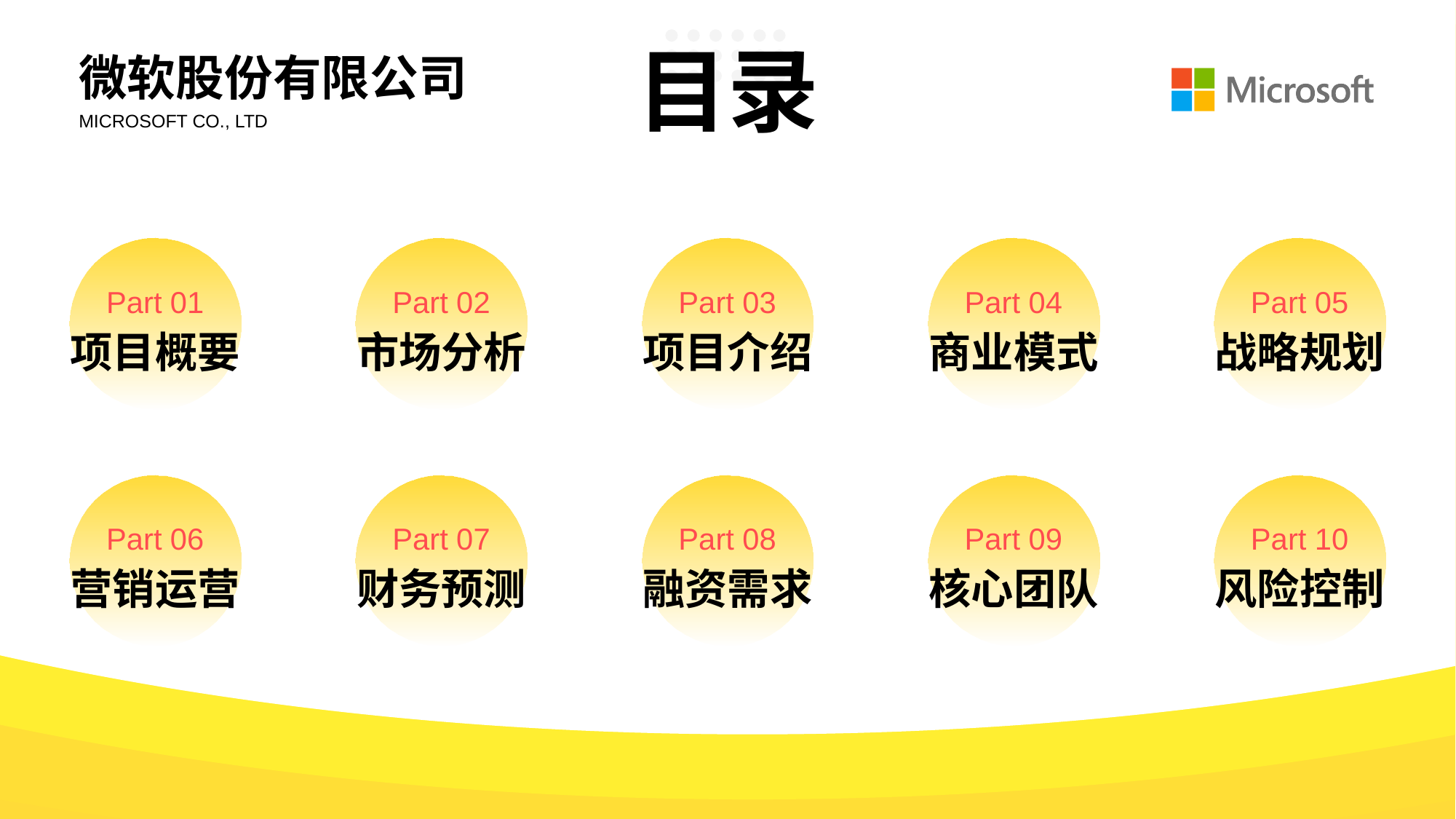

微软股份有限公司
MICROSOFT CO., LTD

Part 01
Part 02
Part 03
Part 04
Part 05
项目概要
市场分析
项目介绍
商业模式
战略规划

Part 06
Part 07
Part 08
Part 09
Part 10
营销运营
财务预测
融资需求
核心团队
风险控制